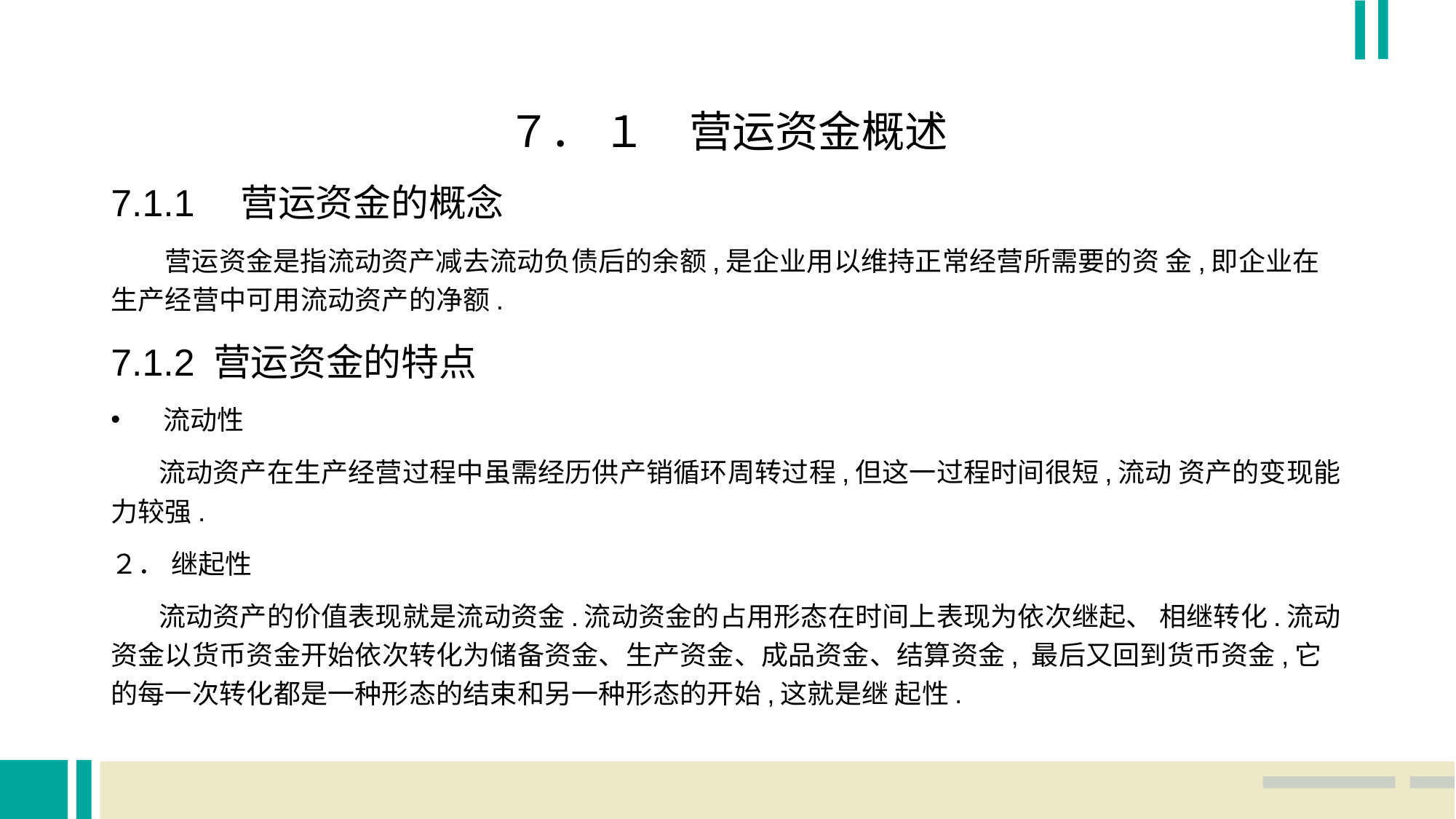

７． １　营运资金概述
7.1.1　营运资金的概念
        营运资金是指流动资产减去流动负债后的余额,是企业用以维持正常经营所需要的资 金,即企业在生产经营中可用流动资产的净额.
7.1.2 营运资金的特点
流动性
       流动资产在生产经营过程中虽需经历供产销循环周转过程,但这一过程时间很短,流动 资产的变现能力较强.
２． 继起性
       流动资产的价值表现就是流动资金.流动资金的占用形态在时间上表现为依次继起、 相继转化.流动资金以货币资金开始依次转化为储备资金、生产资金、成品资金、结算资金, 最后又回到货币资金,它的每一次转化都是一种形态的结束和另一种形态的开始,这就是继 起性.